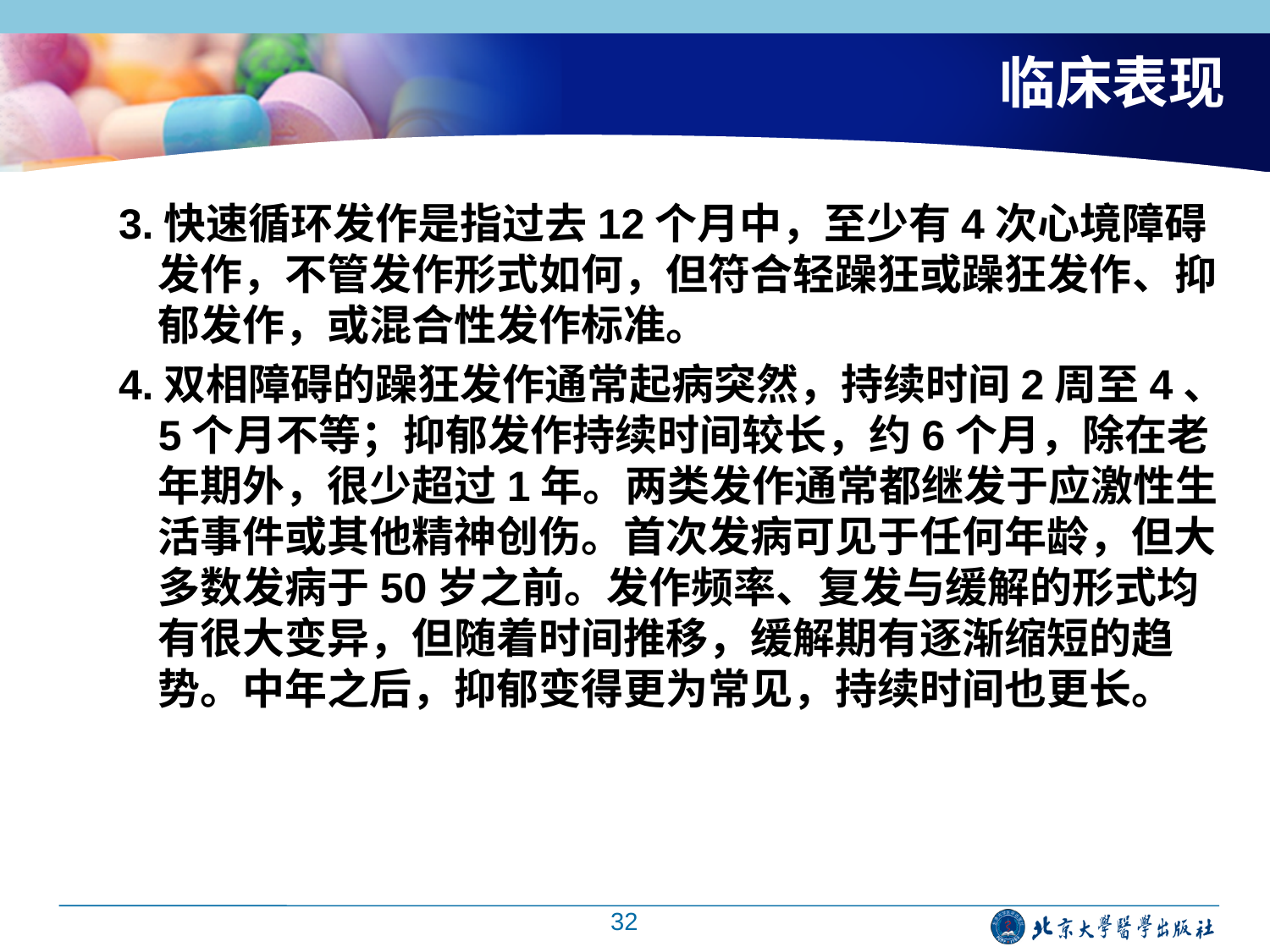

# 临床表现
3.快速循环发作是指过去12个月中，至少有4次心境障碍发作，不管发作形式如何，但符合轻躁狂或躁狂发作、抑郁发作，或混合性发作标准。
4.双相障碍的躁狂发作通常起病突然，持续时间2周至4、5个月不等；抑郁发作持续时间较长，约6个月，除在老年期外，很少超过1年。两类发作通常都继发于应激性生活事件或其他精神创伤。首次发病可见于任何年龄，但大多数发病于50岁之前。发作频率、复发与缓解的形式均有很大变异，但随着时间推移，缓解期有逐渐缩短的趋势。中年之后，抑郁变得更为常见，持续时间也更长。

32